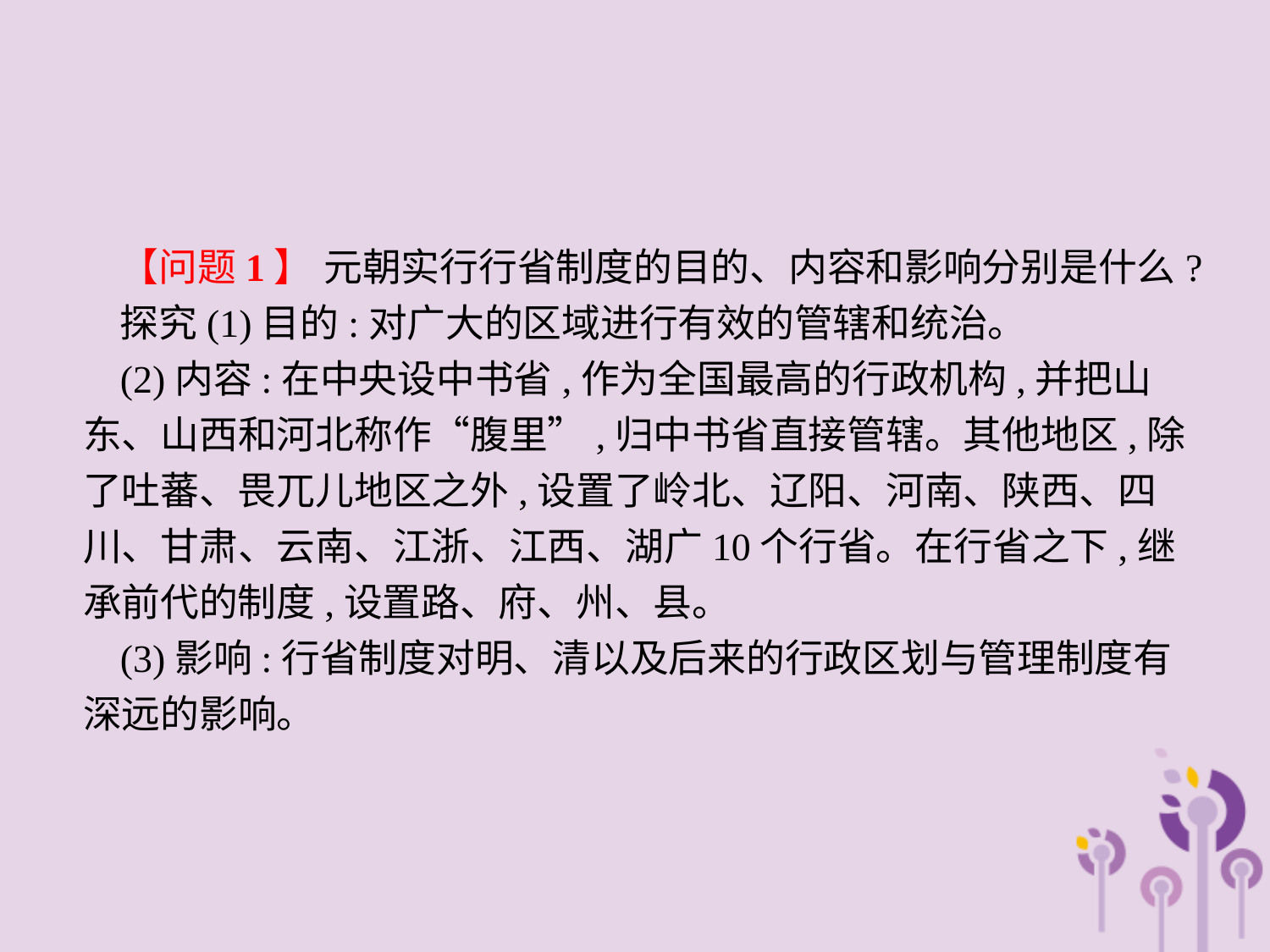

【问题1】 元朝实行行省制度的目的、内容和影响分别是什么?
探究(1)目的:对广大的区域进行有效的管辖和统治。
(2)内容:在中央设中书省,作为全国最高的行政机构,并把山东、山西和河北称作“腹里”,归中书省直接管辖。其他地区,除了吐蕃、畏兀儿地区之外,设置了岭北、辽阳、河南、陕西、四川、甘肃、云南、江浙、江西、湖广10个行省。在行省之下,继承前代的制度,设置路、府、州、县。
(3)影响:行省制度对明、清以及后来的行政区划与管理制度有深远的影响。